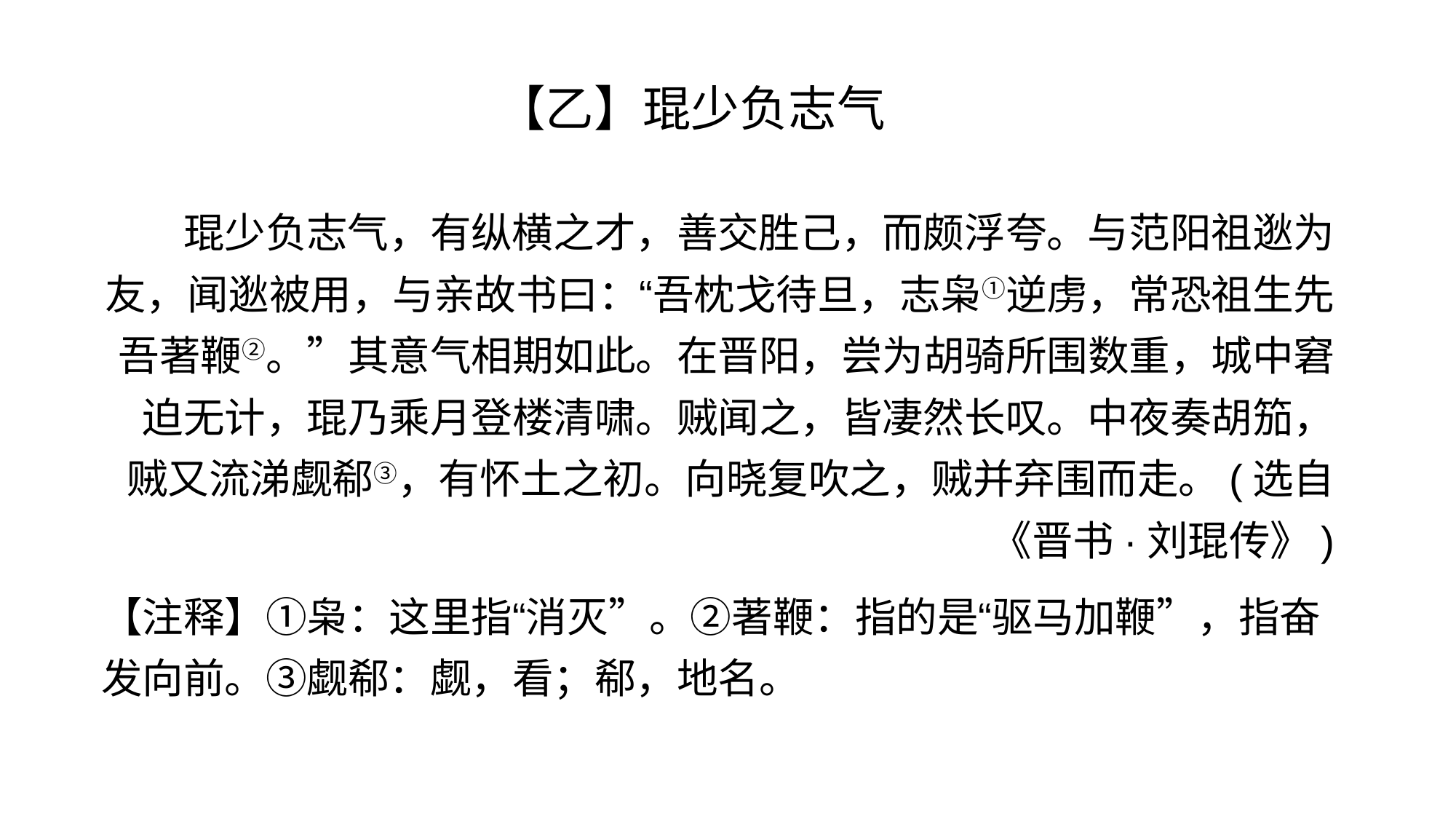

# 【乙】琨少负志气
      琨少负志气，有纵横之才，善交胜己，而颇浮夸。与范阳祖逖为友，闻逖被用，与亲故书曰：“吾枕戈待旦，志枭①逆虏，常恐祖生先吾著鞭②。”其意气相期如此。在晋阳，尝为胡骑所围数重，城中窘迫无计，琨乃乘月登楼清啸。贼闻之，皆凄然长叹。中夜奏胡笳，贼又流涕觑郗③，有怀土之初。向晓复吹之，贼并弃围而走。(选自《晋书·刘琨传》)
【注释】①枭：这里指“消灭”。②著鞭：指的是“驱马加鞭”，指奋发向前。③觑郗：觑，看；郗，地名。